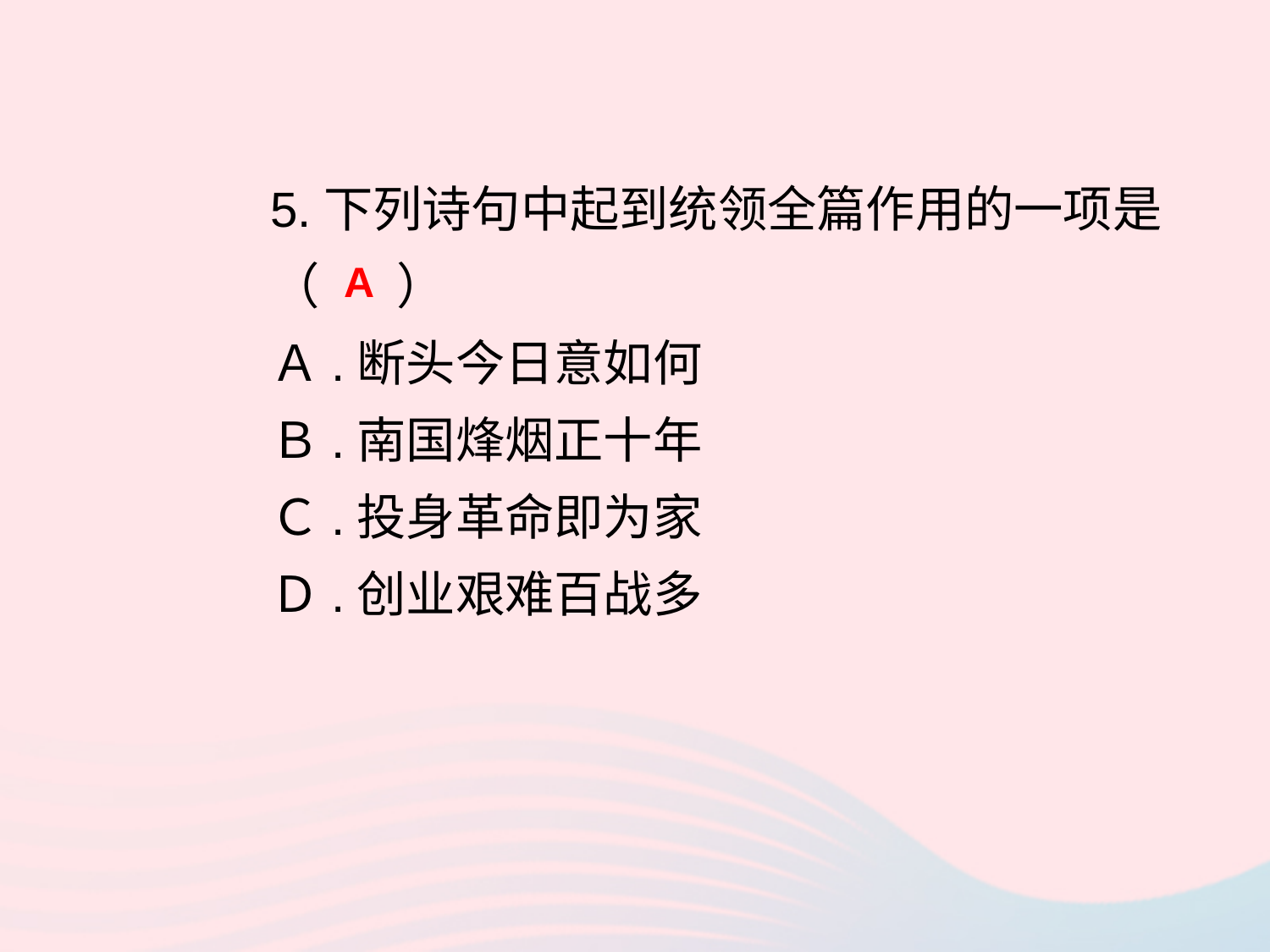

5.下列诗句中起到统领全篇作用的一项是（       ）
Ａ.断头今日意如何
Ｂ.南国烽烟正十年
Ｃ.投身革命即为家
Ｄ.创业艰难百战多
A